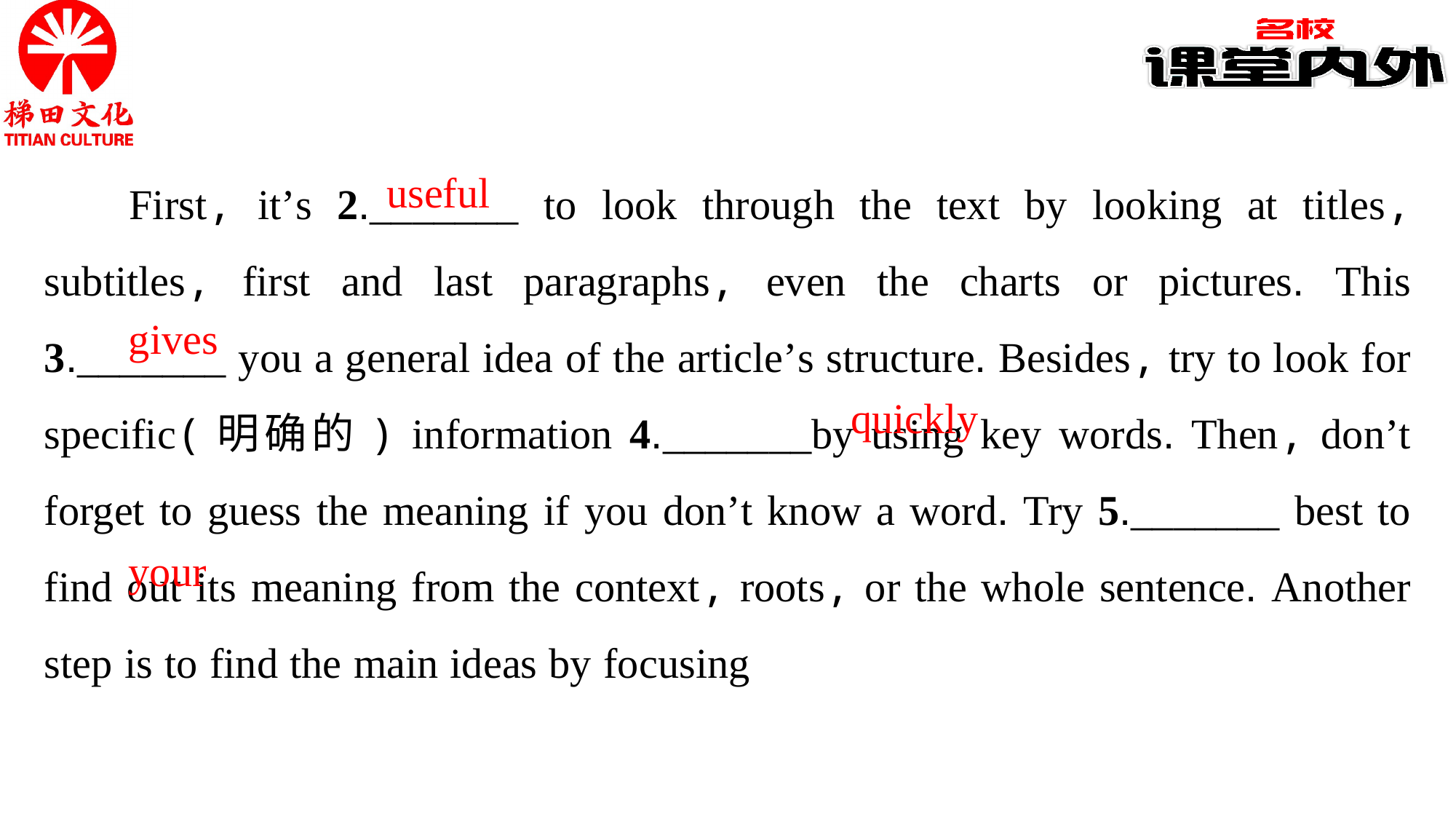

First, it’s 2._______ to look through the text by looking at titles, subtitles, first and last paragraphs, even the charts or pictures. This 3._______ you a general idea of the article’s structure. Besides, try to look for specific(明确的) information 4._______by using key words. Then, don’t forget to guess the meaning if you don’t know a word. Try 5._______ best to find out its meaning from the context, roots, or the whole sentence. Another step is to find the main ideas by focusing
useful
gives
quickly
your